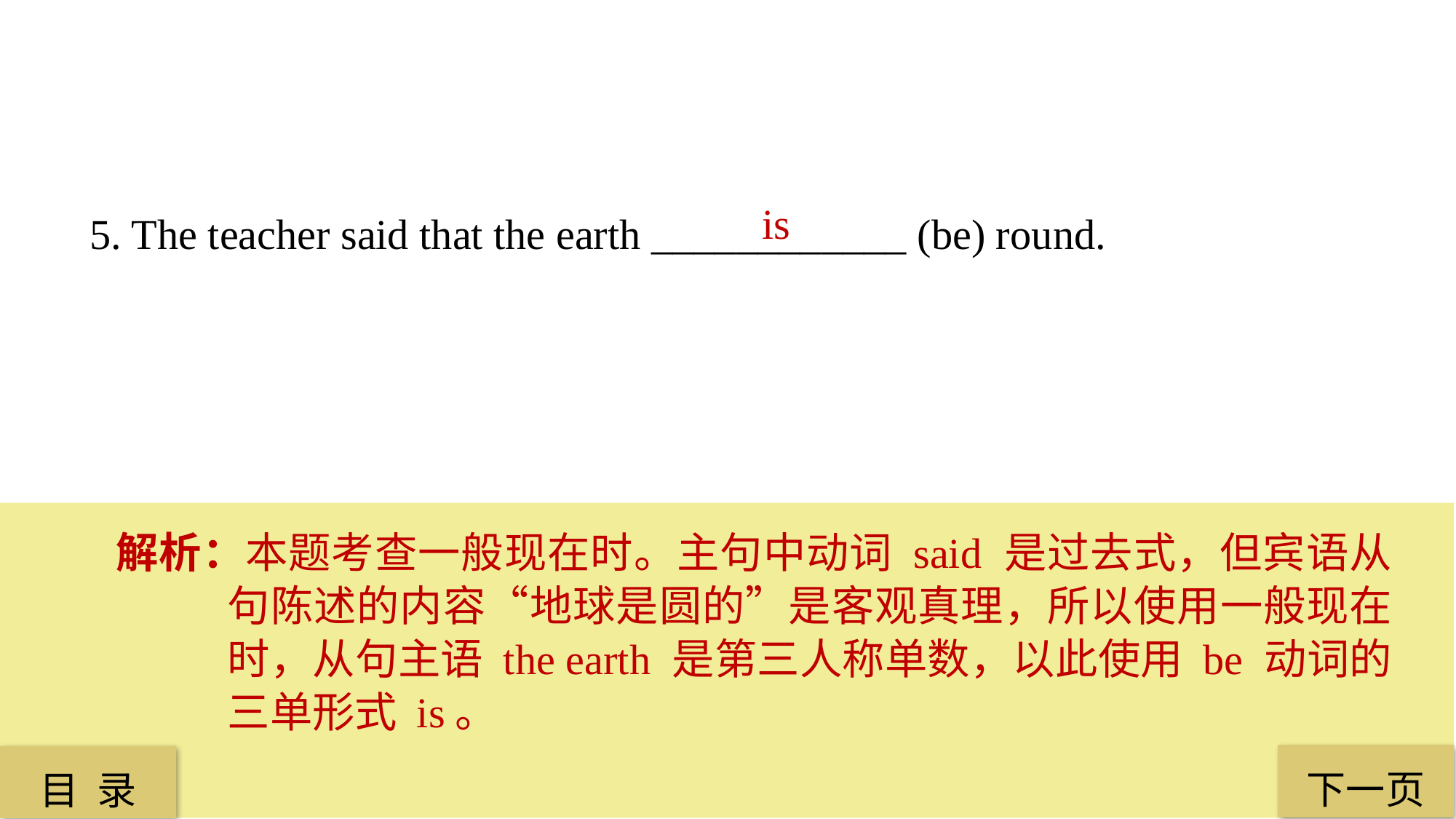

is
5. The teacher said that the earth ____________ (be) round.
解析：本题考查一般现在时。主句中动词 said 是过去式，但宾语从句陈述的内容“地球是圆的”是客观真理，所以使用一般现在时，从句主语 the earth 是第三人称单数，以此使用 be 动词的三单形式 is。